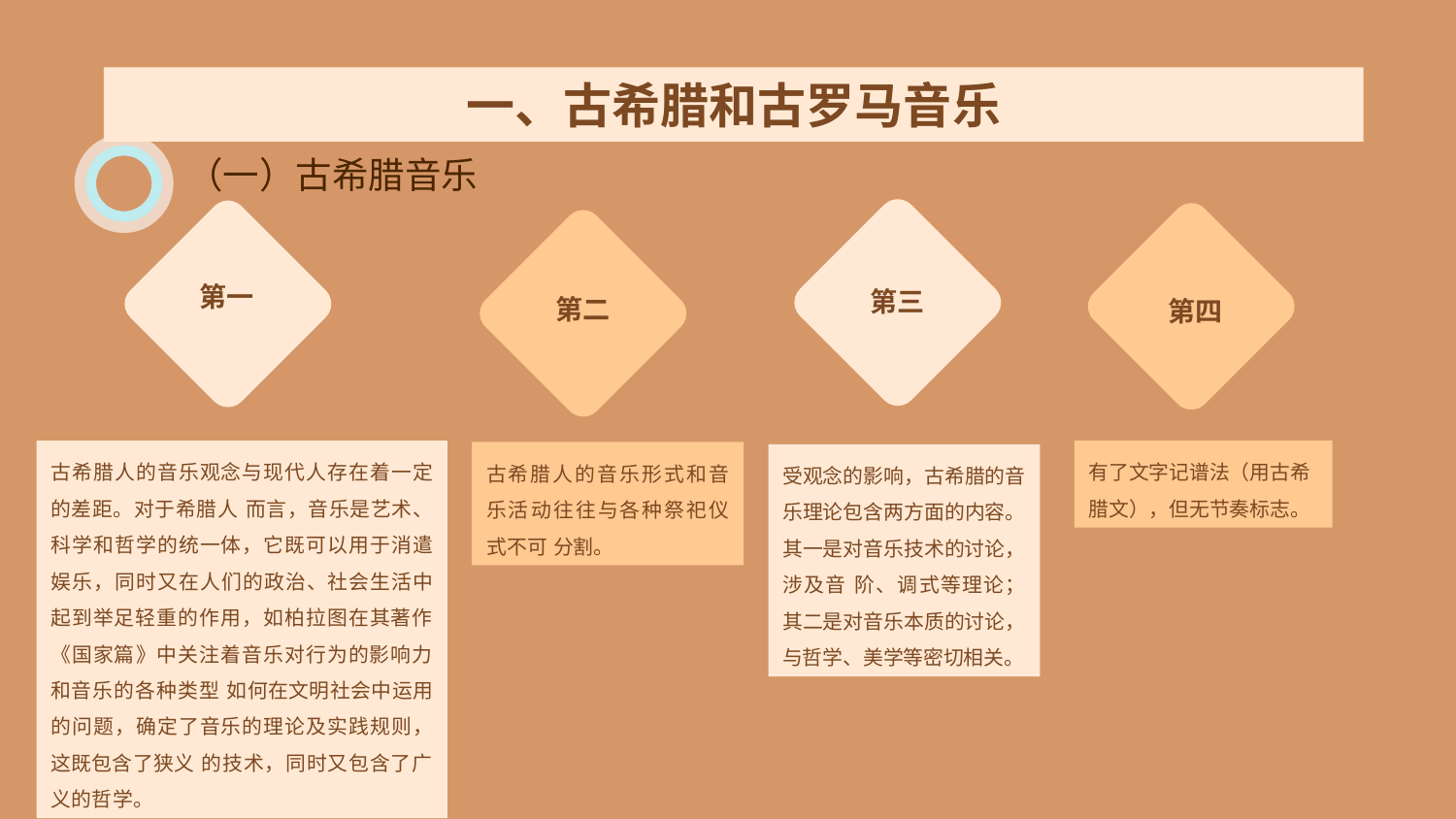

一、古希腊和古罗马音乐

（一）古希腊音乐

受观念的影响，古希腊的音乐理论包含两方面的内容。其一是对音乐技术的讨论，涉及音 阶、调式等理论；其二是对音乐本质的讨论，与哲学、美学等密切相关。

第一

古希腊人的音乐形式和音乐活动往往与各种祭祀仪式不可 分割。
第三
第二
第四
古希腊人的音乐观念与现代人存在着一定的差距。对于希腊人 而言，音乐是艺术、科学和哲学的统一体，它既可以用于消遣娱乐，同时又在人们的政治、社会生活中 起到举足轻重的作用，如柏拉图在其著作《国家篇》中关注着音乐对行为的影响力和音乐的各种类型 如何在文明社会中运用的问题，确定了音乐的理论及实践规则，这既包含了狭义 的技术，同时又包含了广义的哲学。
有了文字记谱法（用古希腊文），但无节奏标志。